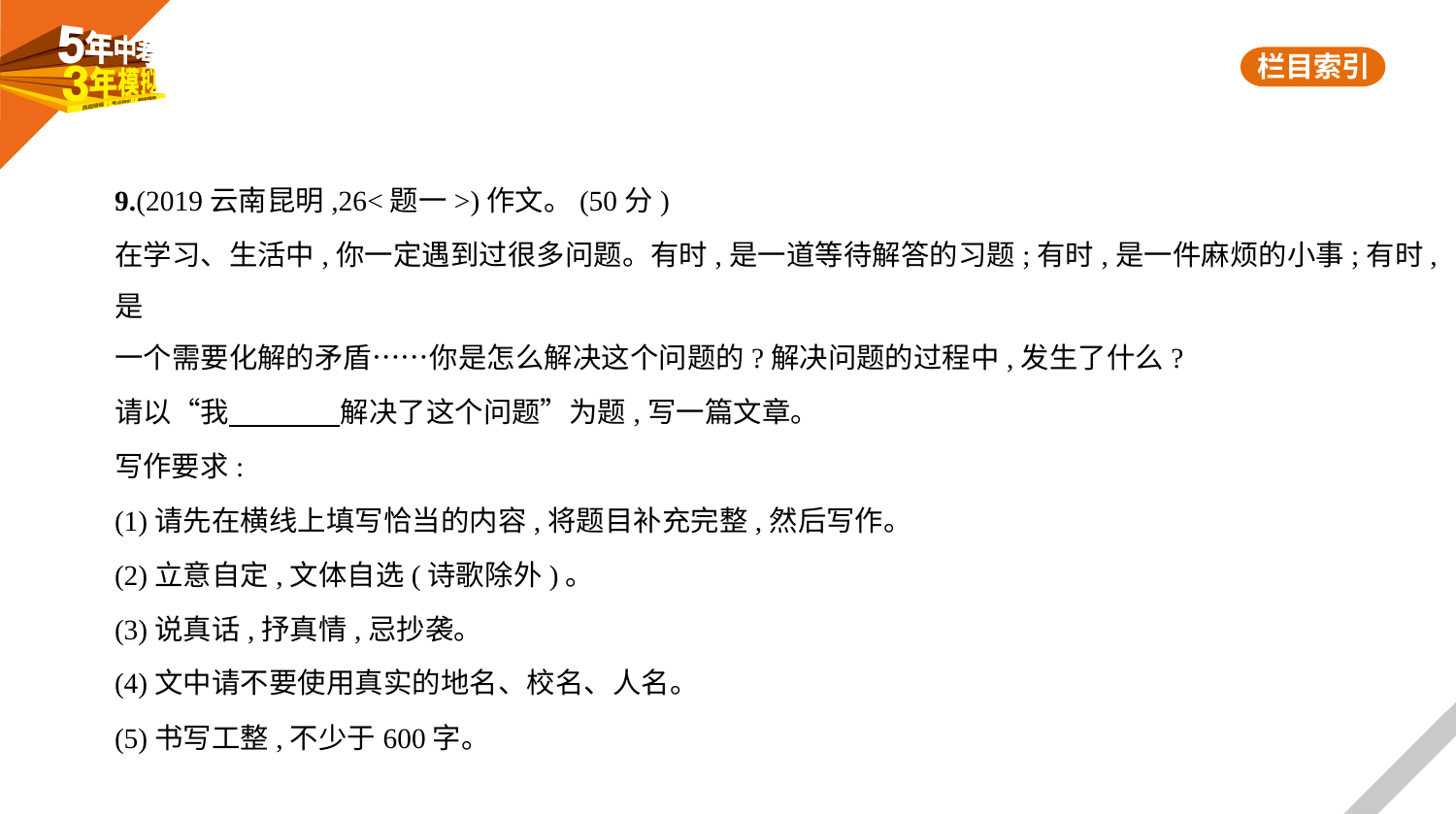

9.(2019云南昆明,26<题一>)作文。(50分)
在学习、生活中,你一定遇到过很多问题。有时,是一道等待解答的习题;有时,是一件麻烦的小事;有时,是
一个需要化解的矛盾……你是怎么解决这个问题的?解决问题的过程中,发生了什么?
请以“我　　　    解决了这个问题”为题,写一篇文章。
写作要求:
(1)请先在横线上填写恰当的内容,将题目补充完整,然后写作。
(2)立意自定,文体自选(诗歌除外)。
(3)说真话,抒真情,忌抄袭。
(4)文中请不要使用真实的地名、校名、人名。
(5)书写工整,不少于600字。